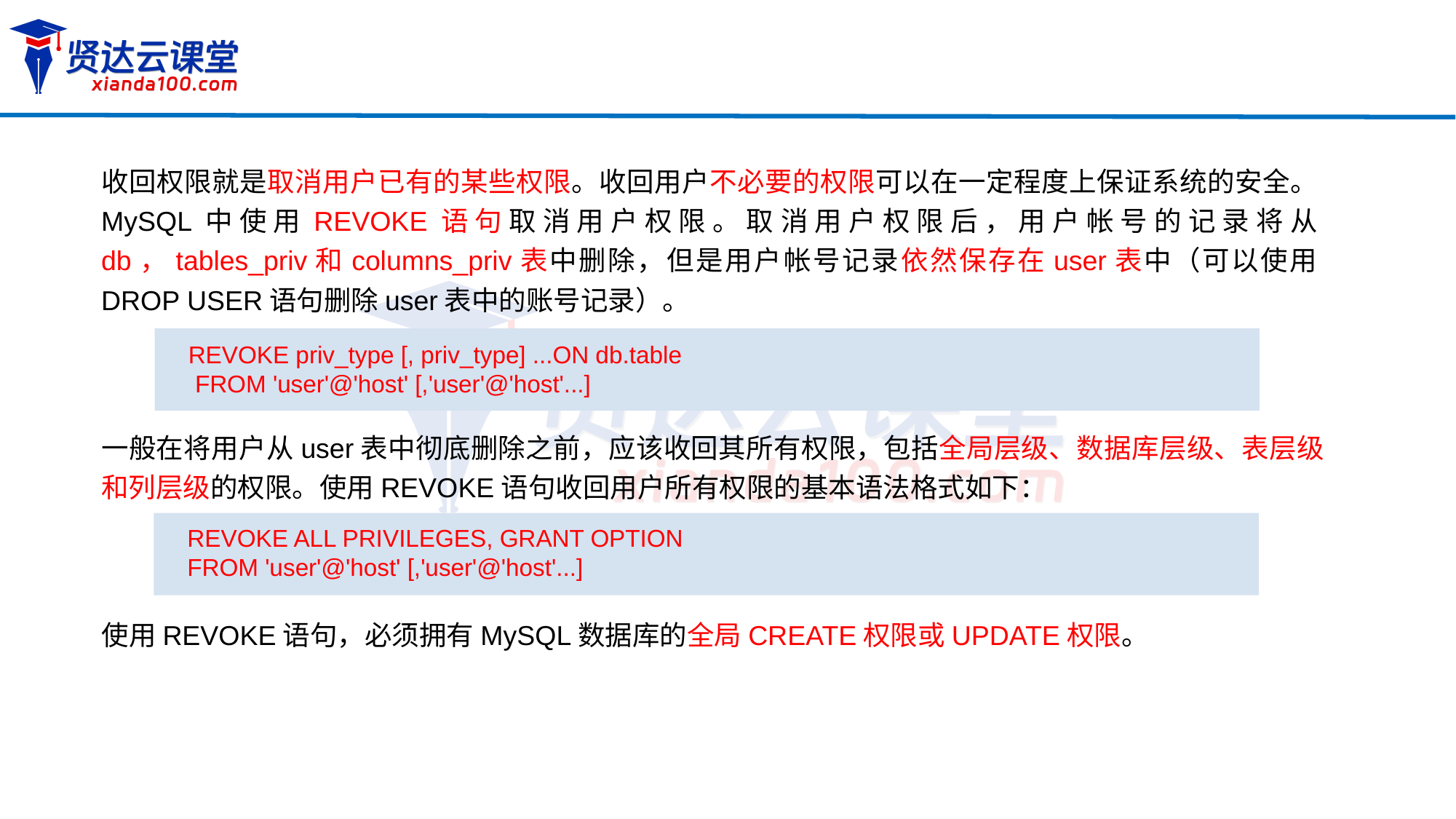

收回权限就是取消用户已有的某些权限。收回用户不必要的权限可以在一定程度上保证系统的安全。MySQL中使用REVOKE语句取消用户权限。取消用户权限后，用户帐号的记录将从db，tables_priv和columns_priv表中删除，但是用户帐号记录依然保存在user表中（可以使用DROP USER语句删除user表中的账号记录）。

REVOKE priv_type [, priv_type] ...ON db.table
 FROM 'user'@'host' [,'user'@'host'...]
一般在将用户从user表中彻底删除之前，应该收回其所有权限，包括全局层级、数据库层级、表层级和列层级的权限。使用REVOKE语句收回用户所有权限的基本语法格式如下：

REVOKE ALL PRIVILEGES, GRANT OPTION
FROM 'user'@'host' [,'user'@'host'...]
使用REVOKE语句，必须拥有MySQL数据库的全局CREATE权限或UPDATE权限。